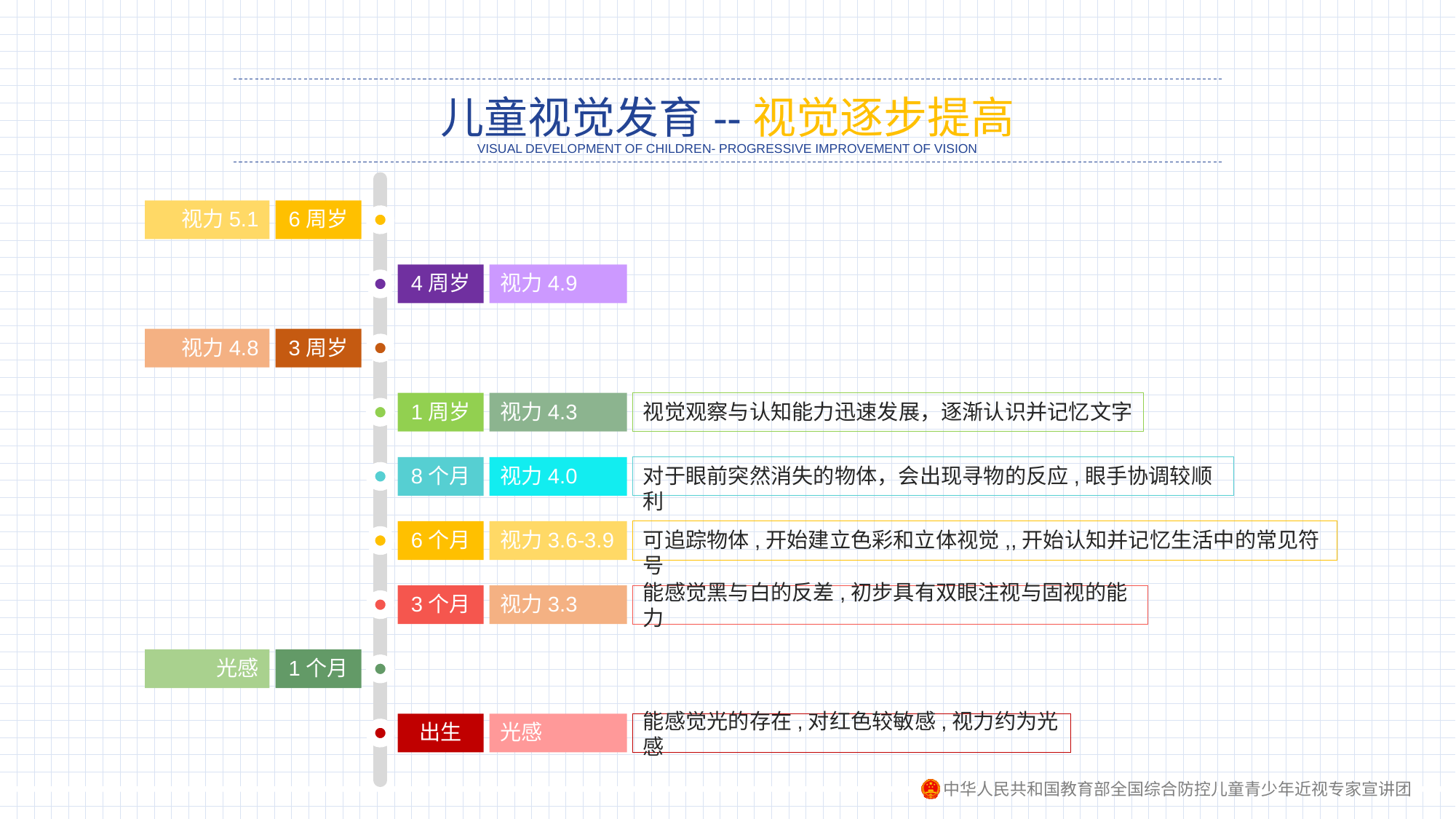

儿童视觉发育--视觉逐步提高
VISUAL DEVELOPMENT OF CHILDREN- PROGRESSIVE IMPROVEMENT OF VISION

视力5.1
6周岁
4周岁
视力4.9
视力4.8
3周岁
1周岁
视力4.3
视觉观察与认知能力迅速发展，逐渐认识并记忆文字
8个月
视力4.0
对于眼前突然消失的物体，会出现寻物的反应,眼手协调较顺利
6个月
视力3.6-3.9
可追踪物体,开始建立色彩和立体视觉,,开始认知并记忆生活中的常见符号
3个月
视力3.3
能感觉黑与白的反差,初步具有双眼注视与固视的能力
光感
1个月
出生
光感
能感觉光的存在,对红色较敏感,视力约为光感